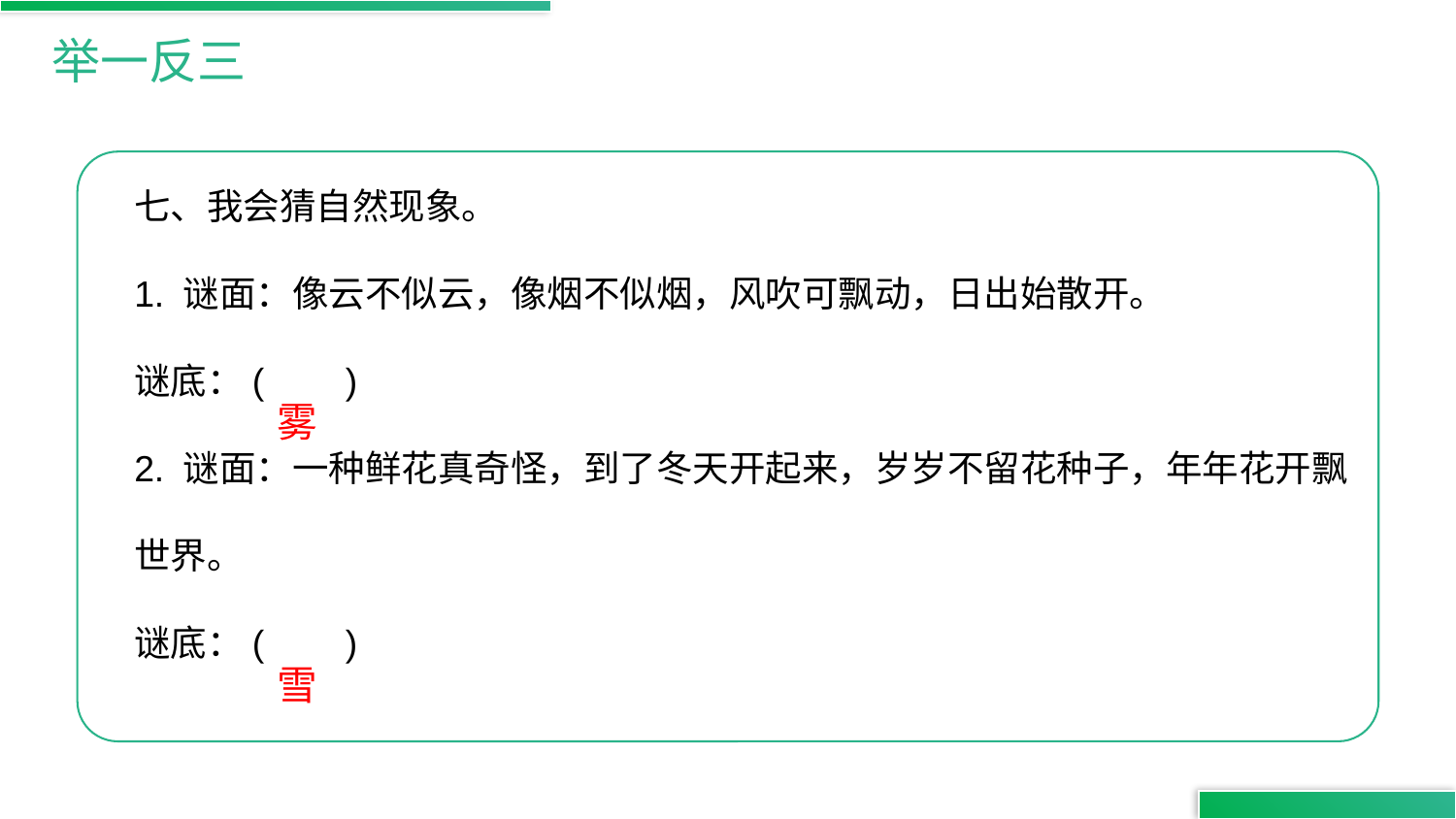

举一反三

七、我会猜自然现象。
1. 谜面：像云不似云，像烟不似烟，风吹可飘动，日出始散开。
谜底：(        )
2. 谜面：一种鲜花真奇怪，到了冬天开起来，岁岁不留花种子，年年花开飘世界。
谜底：(        )
雾
雪